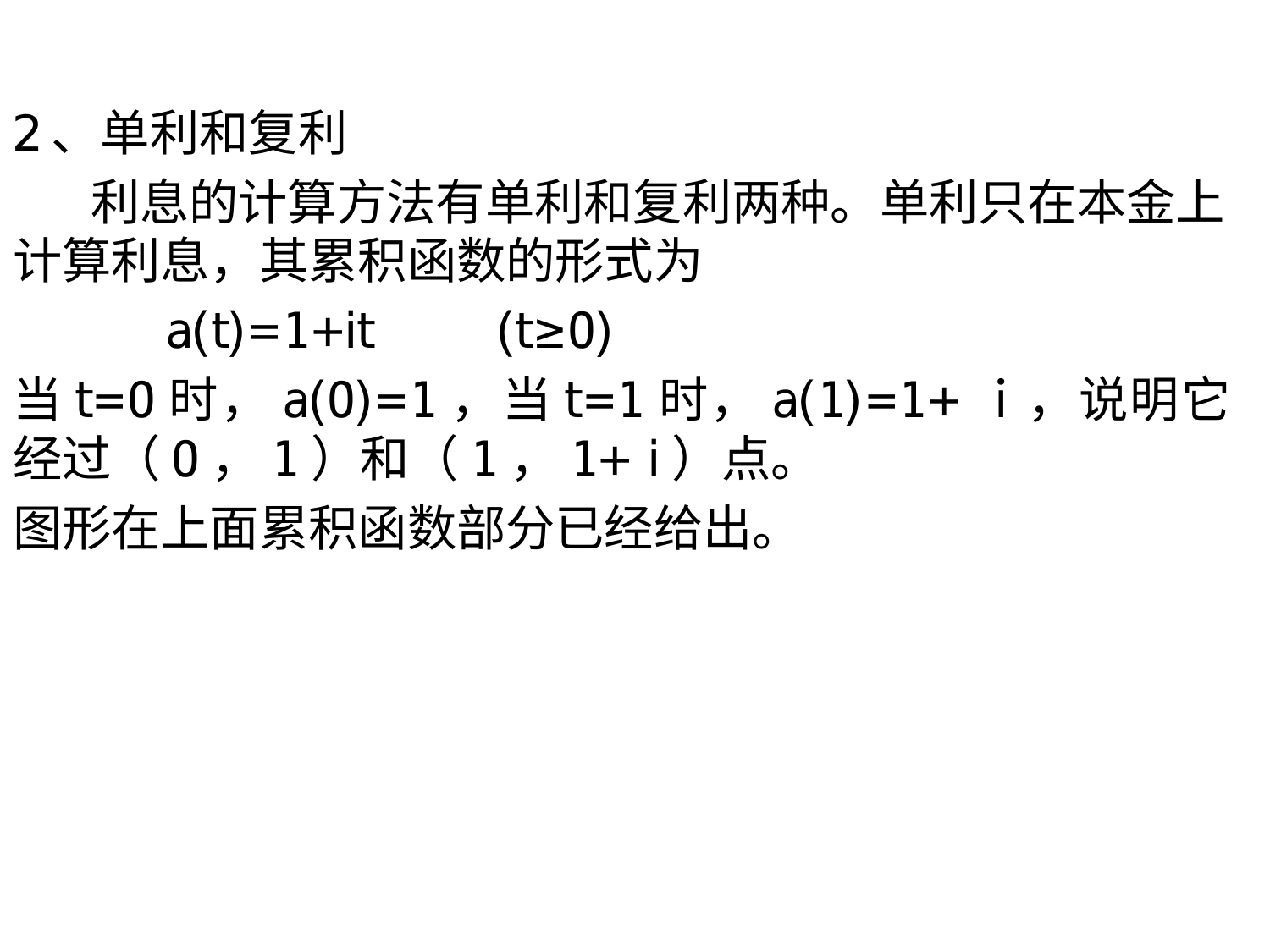

2、单利和复利
      利息的计算方法有单利和复利两种。单利只在本金上计算利息，其累积函数的形式为
          a(t)=1+it        (t≥0)
当t=0时，a(0)=1，当t=1时，a(1)=1+ｉ，说明它经过（0，1）和（1，1+ i）点。
图形在上面累积函数部分已经给出。